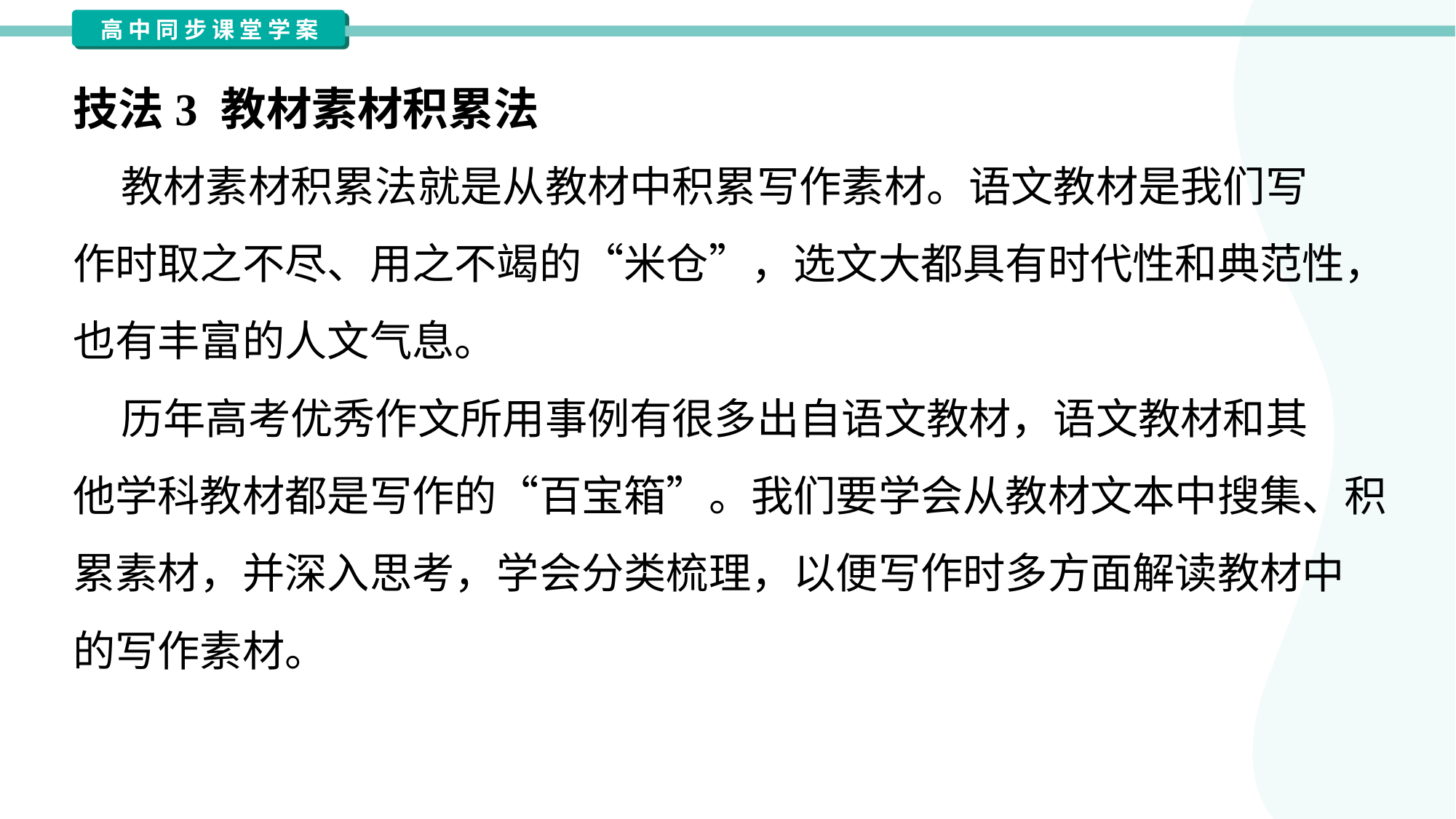

技法3 教材素材积累法
    教材素材积累法就是从教材中积累写作素材。语文教材是我们写
作时取之不尽、用之不竭的“米仓”，选文大都具有时代性和典范性，
也有丰富的人文气息。
    历年高考优秀作文所用事例有很多出自语文教材，语文教材和其
他学科教材都是写作的“百宝箱”。我们要学会从教材文本中搜集、积
累素材，并深入思考，学会分类梳理，以便写作时多方面解读教材中
的写作素材。